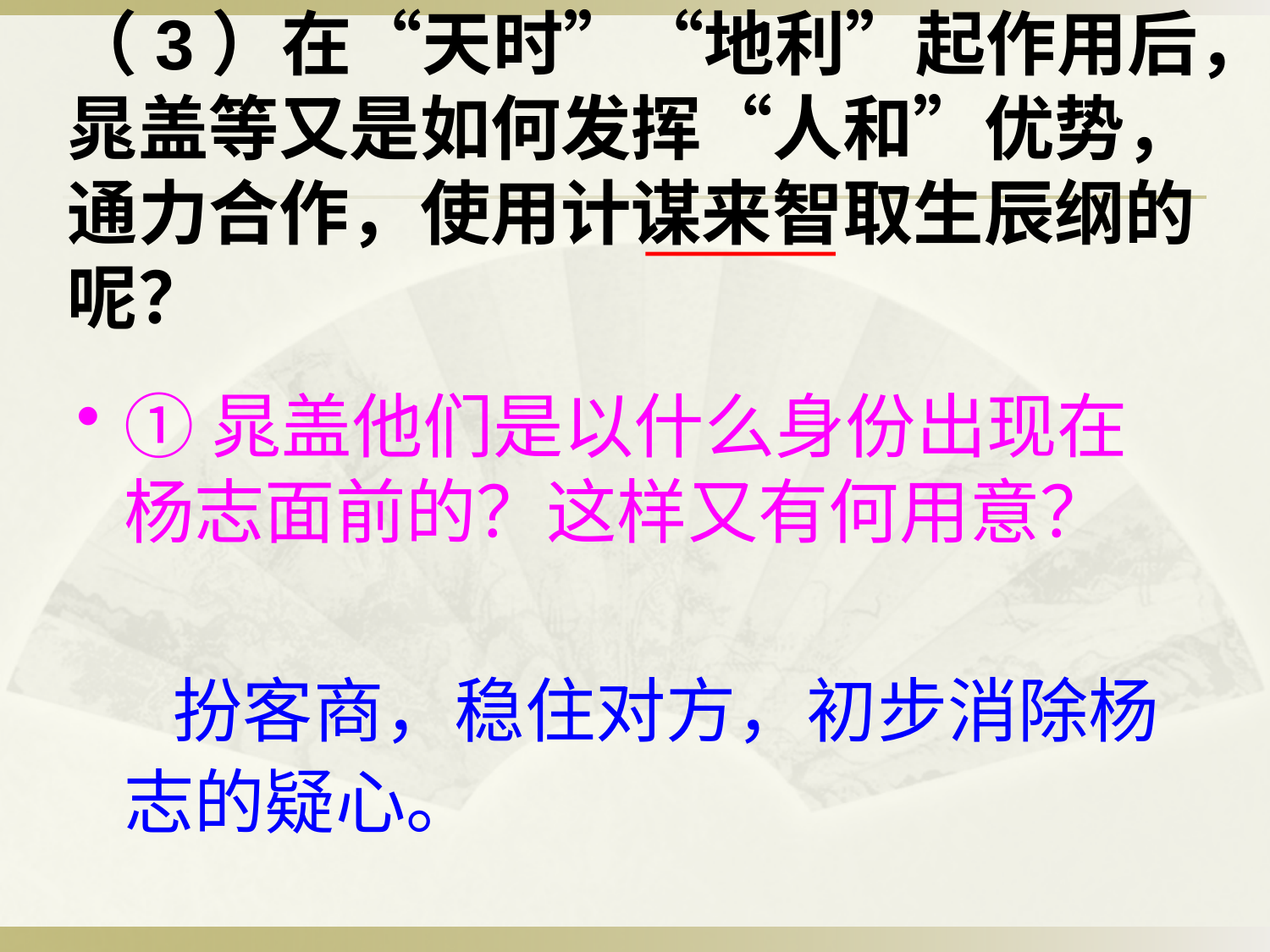

# （3）在“天时”“地利”起作用后，晁盖等又是如何发挥“人和”优势，通力合作，使用计谋来智取生辰纲的呢？

①晁盖他们是以什么身份出现在杨志面前的？这样又有何用意？

     扮客商，稳住对方，初步消除杨志的疑心。